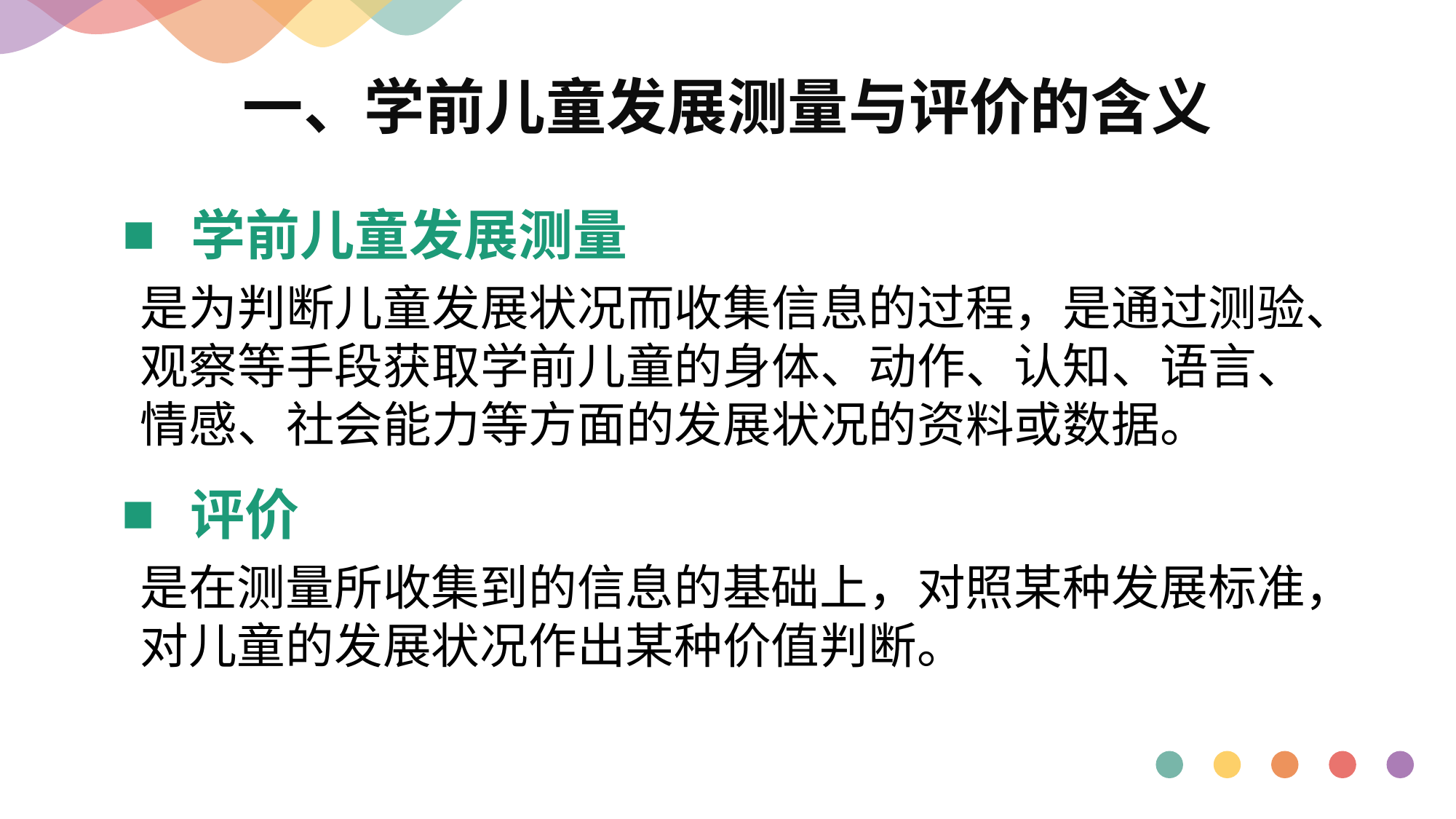

一、学前儿童发展测量与评价的含义

学前儿童发展测量
是为判断儿童发展状况而收集信息的过程，是通过测验、观察等手段获取学前儿童的身体、动作、认知、语言、情感、社会能力等方面的发展状况的资料或数据。
评价
是在测量所收集到的信息的基础上，对照某种发展标准，对儿童的发展状况作出某种价值判断。